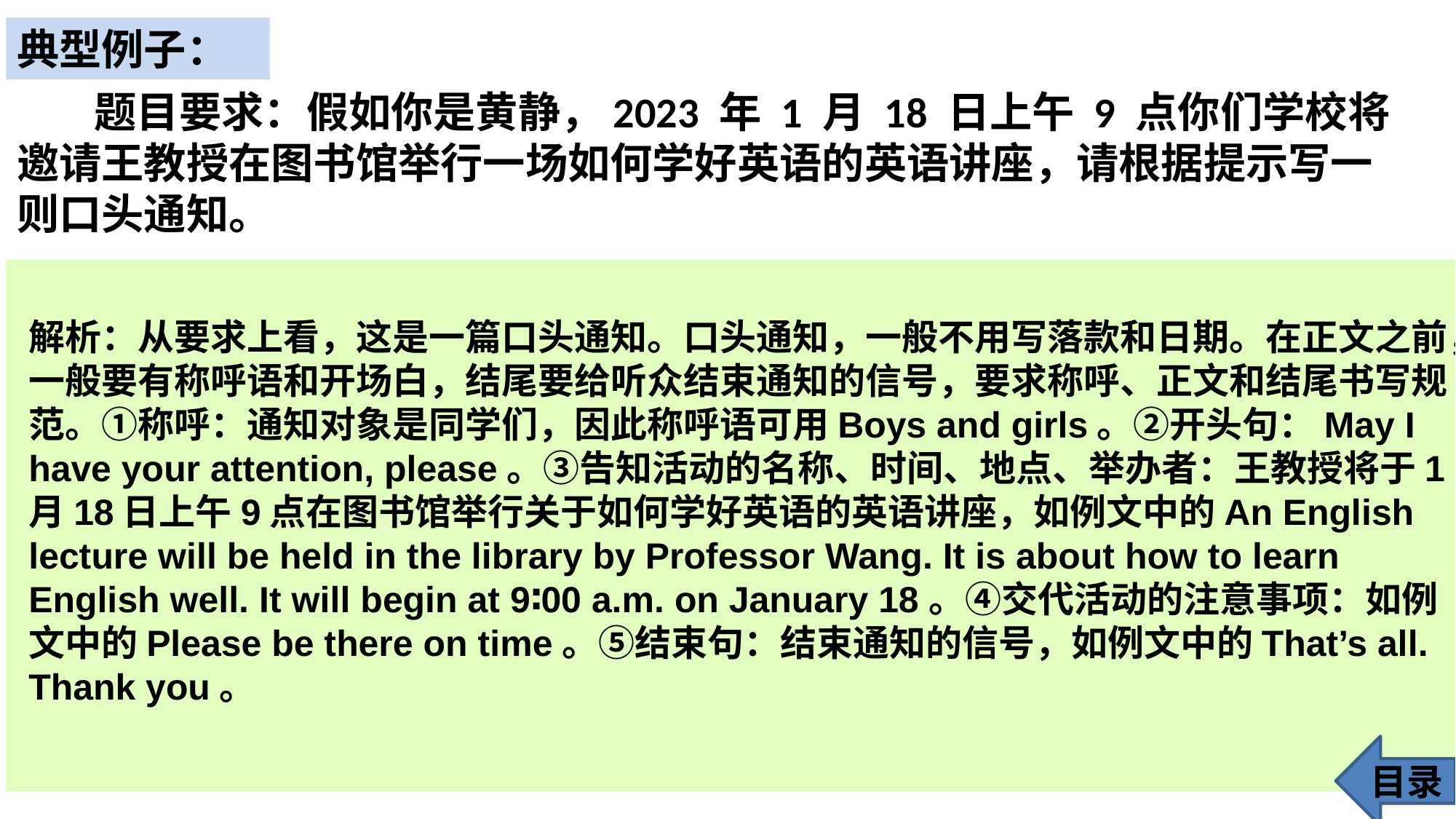

典型例子：
       题目要求：假如你是黄静，2023 年 1 月 18 日上午 9 点你们学校将邀请王教授在图书馆举行一场如何学好英语的英语讲座，请根据提示写一则口头通知。

解析：从要求上看，这是一篇口头通知。口头通知，一般不用写落款和日期。在正文之前，一般要有称呼语和开场白，结尾要给听众结束通知的信号，要求称呼、正文和结尾书写规范。①称呼：通知对象是同学们，因此称呼语可用Boys and girls。②开头句：May I have your attention, please。③告知活动的名称、时间、地点、举办者：王教授将于1月18日上午9点在图书馆举行关于如何学好英语的英语讲座，如例文中的An English lecture will be held in the library by Professor Wang. It is about how to learn English well. It will begin at 9∶00 a.m. on January 18。④交代活动的注意事项：如例文中的Please be there on time。⑤结束句：结束通知的信号，如例文中的That’s all. Thank you。
目录
66